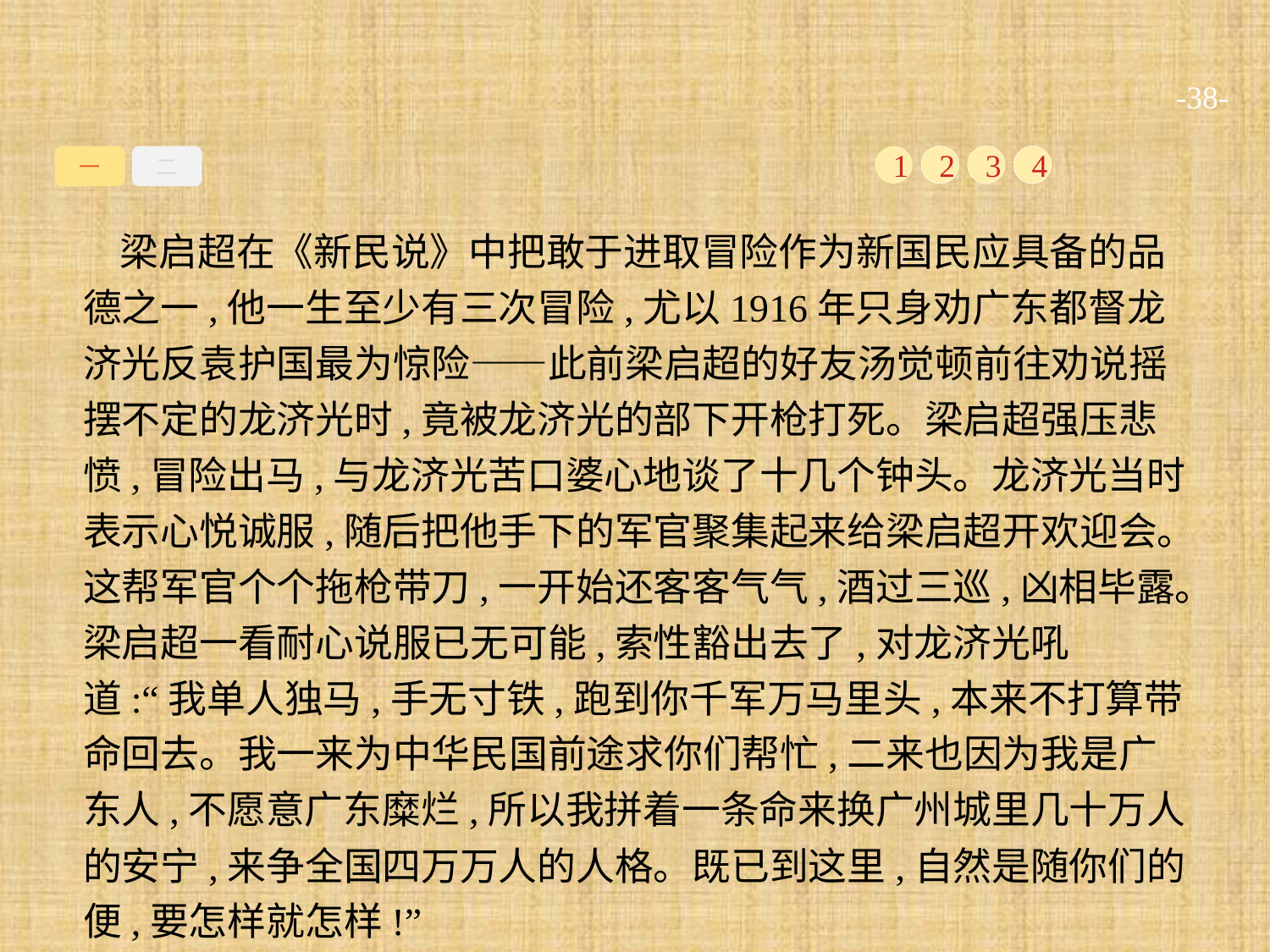

-38-
一
二
1
2
3
4
梁启超在《新民说》中把敢于进取冒险作为新国民应具备的品德之一,他一生至少有三次冒险,尤以1916年只身劝广东都督龙济光反袁护国最为惊险——此前梁启超的好友汤觉顿前往劝说摇摆不定的龙济光时,竟被龙济光的部下开枪打死。梁启超强压悲愤,冒险出马,与龙济光苦口婆心地谈了十几个钟头。龙济光当时表示心悦诚服,随后把他手下的军官聚集起来给梁启超开欢迎会。这帮军官个个拖枪带刀,一开始还客客气气,酒过三巡,凶相毕露。梁启超一看耐心说服已无可能,索性豁出去了,对龙济光吼道:“我单人独马,手无寸铁,跑到你千军万马里头,本来不打算带命回去。我一来为中华民国前途求你们帮忙,二来也因为我是广东人,不愿意广东糜烂,所以我拼着一条命来换广州城里几十万人的安宁,来争全国四万万人的人格。既已到这里,自然是随你们的便,要怎样就怎样!”